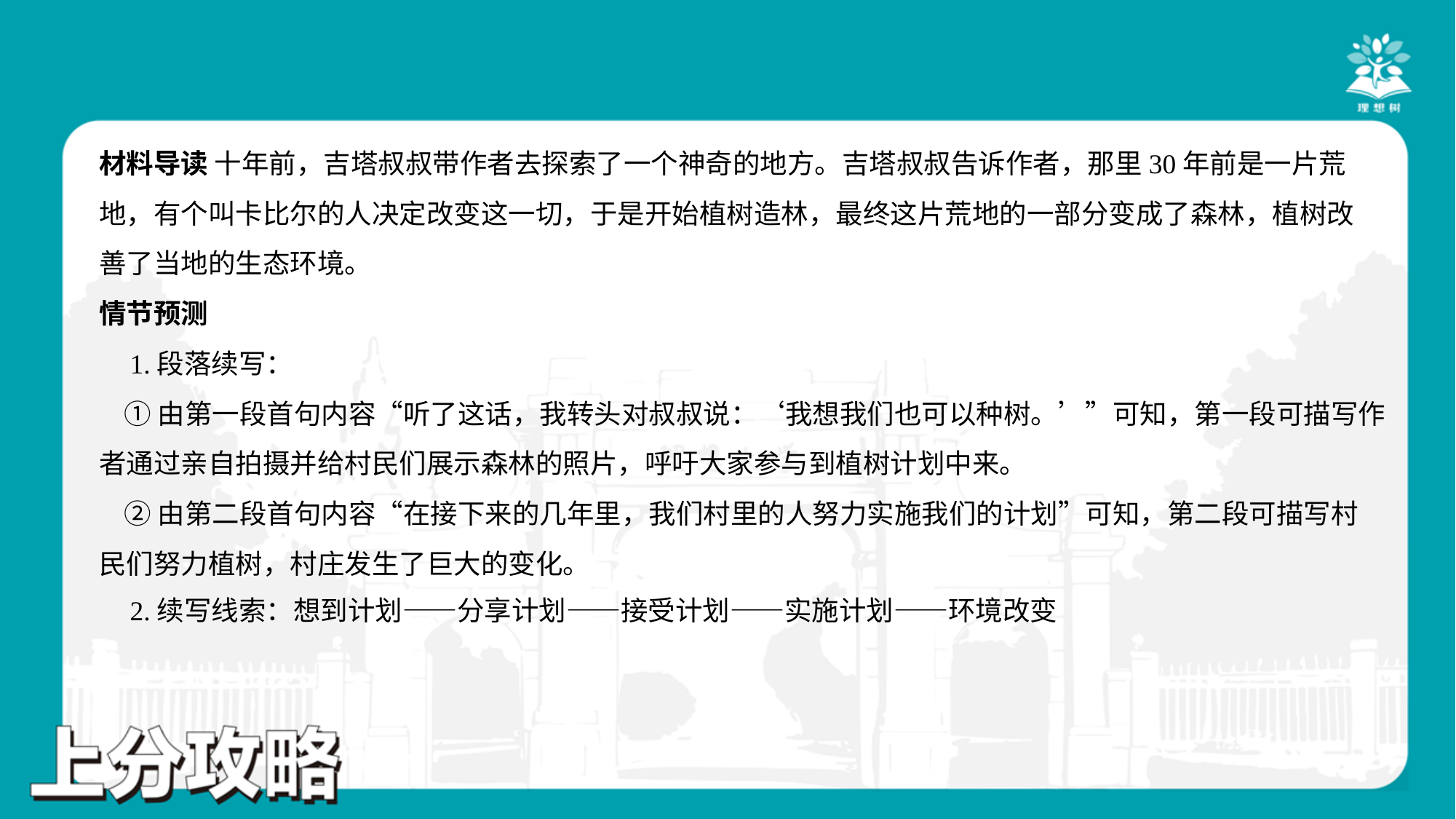

材料导读 十年前，吉塔叔叔带作者去探索了一个神奇的地方。吉塔叔叔告诉作者，那里30年前是一片荒
地，有个叫卡比尔的人决定改变这一切，于是开始植树造林，最终这片荒地的一部分变成了森林，植树改
善了当地的生态环境。
情节预测
    1.段落续写：
    ①由第一段首句内容“听了这话，我转头对叔叔说：‘我想我们也可以种树。’”可知，第一段可描写作
者通过亲自拍摄并给村民们展示森林的照片，呼吁大家参与到植树计划中来。
    ②由第二段首句内容“在接下来的几年里，我们村里的人努力实施我们的计划”可知，第二段可描写村
民们努力植树，村庄发生了巨大的变化。
    2.续写线索：想到计划——分享计划——接受计划——实施计划——环境改变